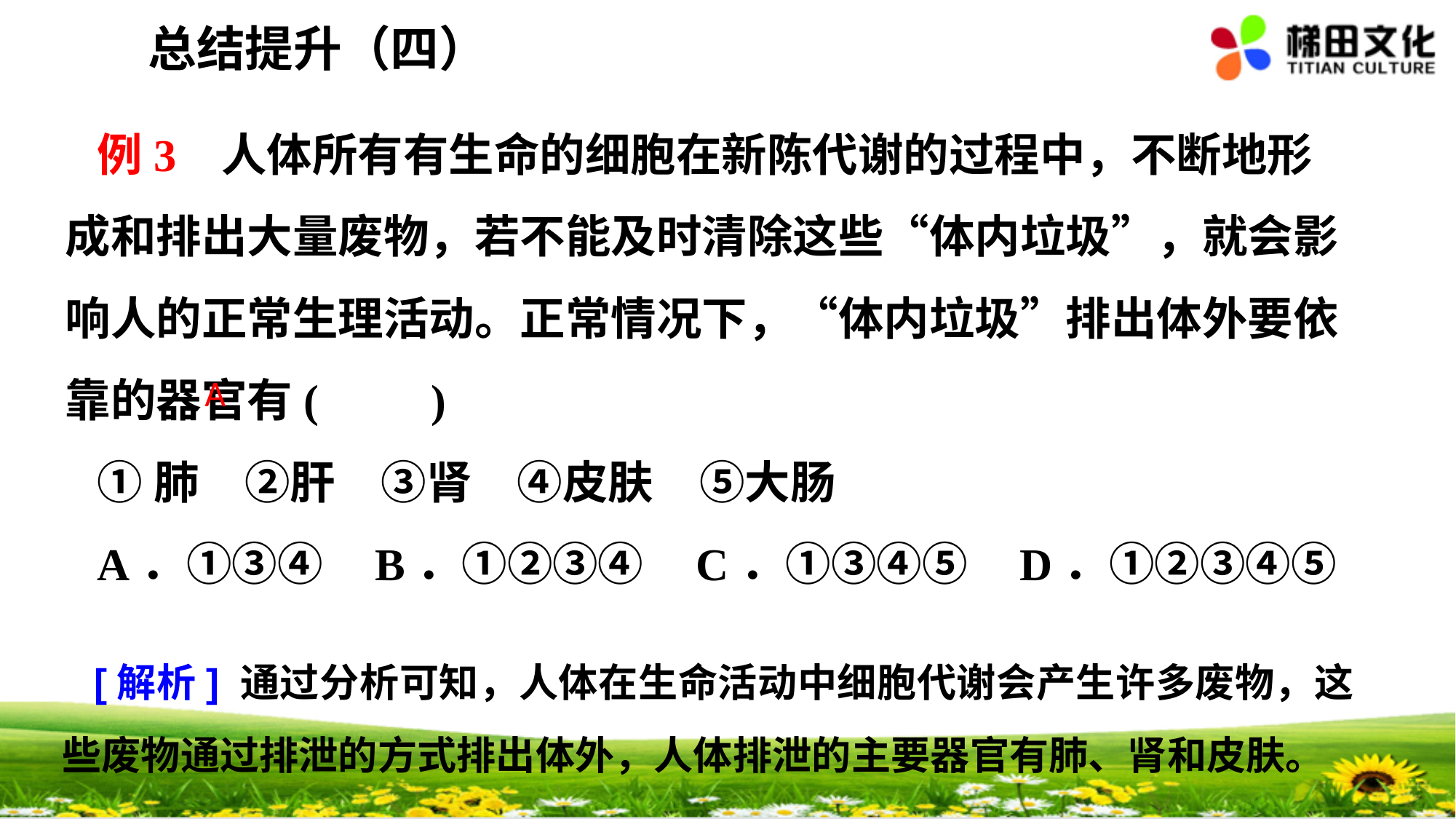

总结提升（四）
例3   人体所有有生命的细胞在新陈代谢的过程中，不断地形成和排出大量废物，若不能及时清除这些“体内垃圾”，就会影响人的正常生理活动。正常情况下，“体内垃圾”排出体外要依靠的器官有(　　)
①肺　②肝　③肾　④皮肤　⑤大肠
A．①③④    B．①②③④    C．①③④⑤    D．①②③④⑤
A
[解析] 通过分析可知，人体在生命活动中细胞代谢会产生许多废物，这些废物通过排泄的方式排出体外，人体排泄的主要器官有肺、肾和皮肤。